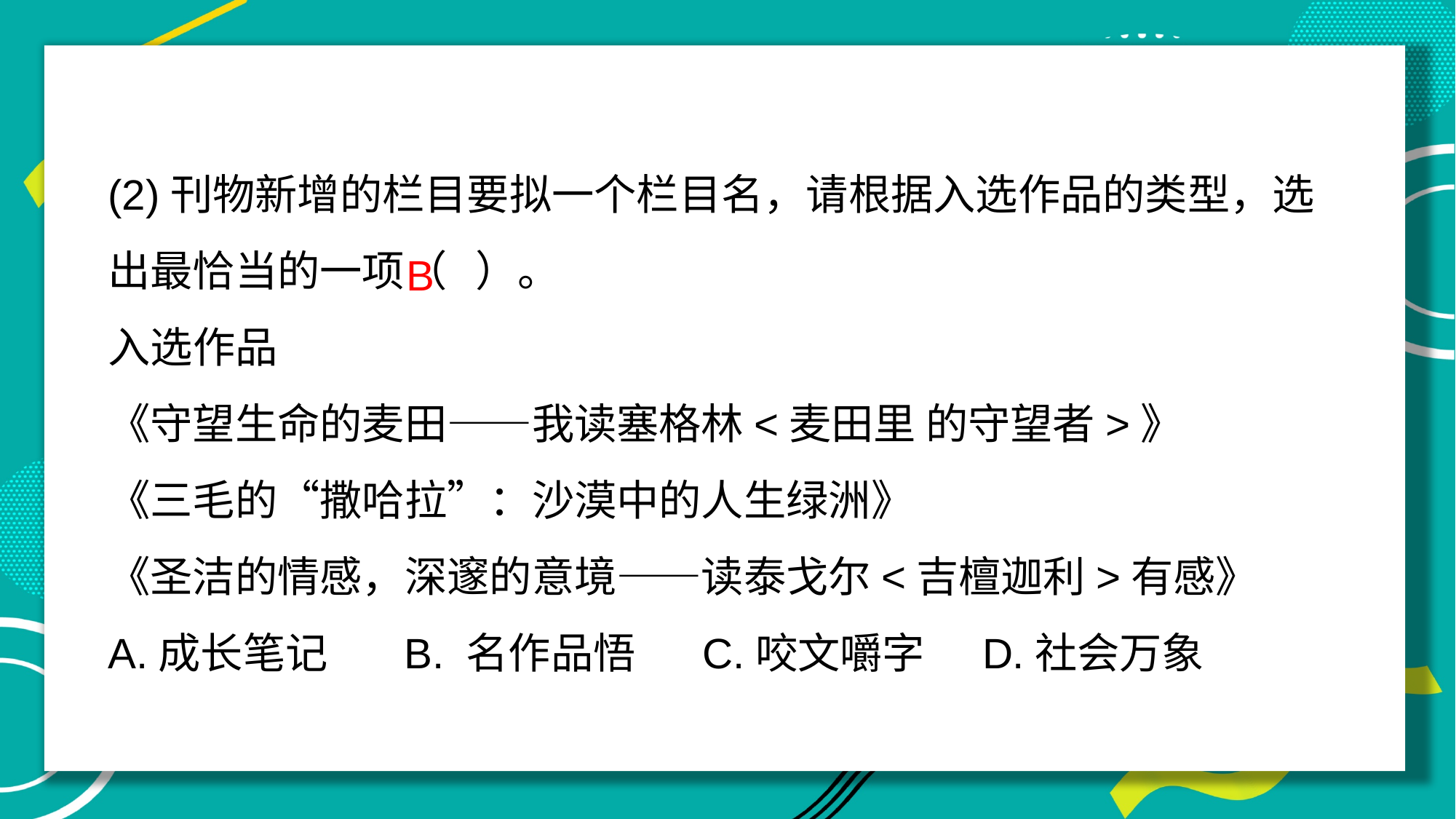

(2)刊物新增的栏目要拟一个栏目名，请根据入选作品的类型，选出最恰当的一项（   ）。
入选作品
《守望生命的麦田——我读塞格林<麦田里 的守望者>》
《三毛的“撒哈拉”：沙漠中的人生绿洲》
《圣洁的情感，深邃的意境——读泰戈尔<吉檀迦利>有感》
A.成长笔记       B. 名作品悟      C.咬文嚼字     D.社会万象
B